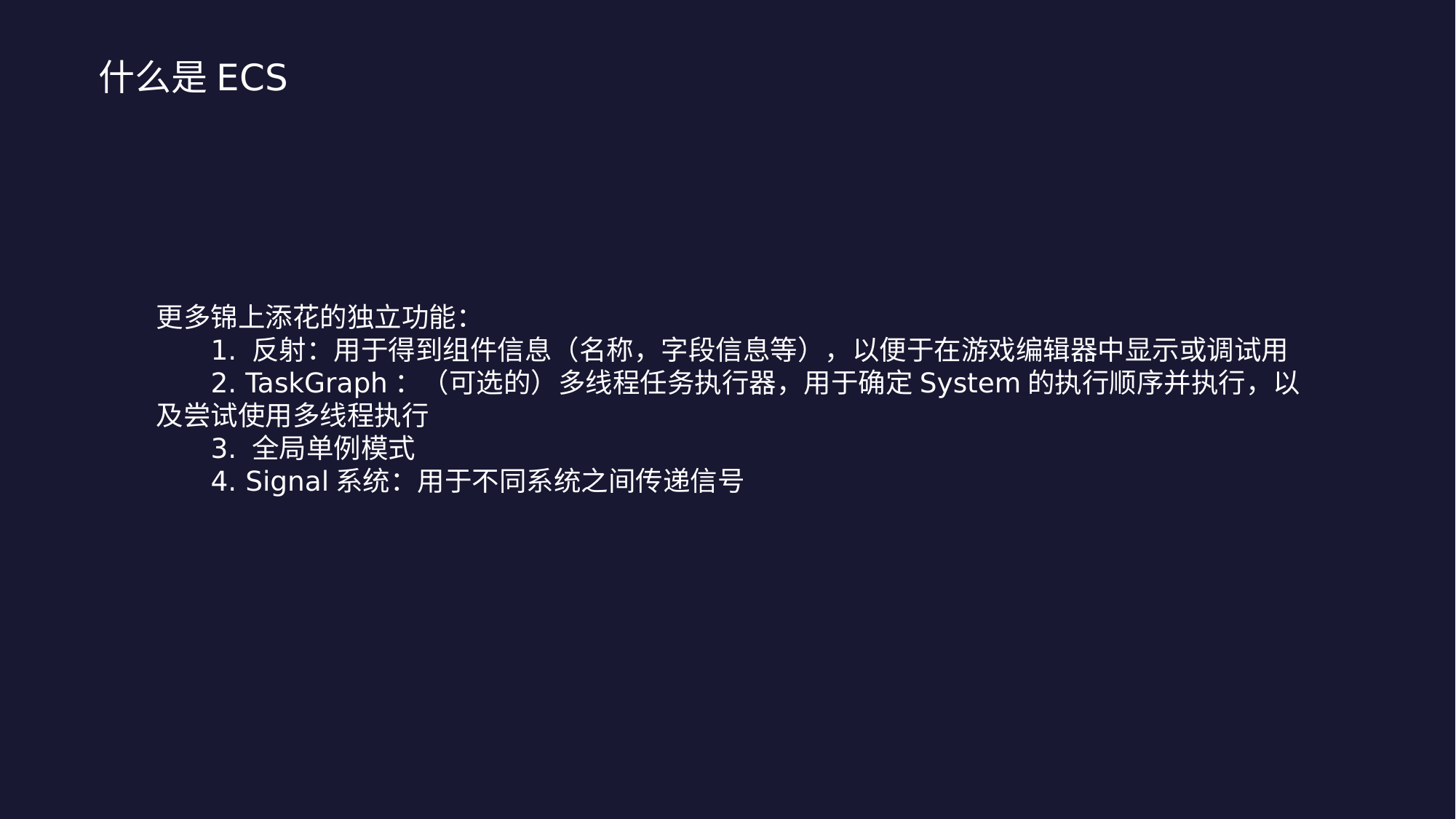

什么是ECS
更多锦上添花的独立功能：
1. 反射：用于得到组件信息（名称，字段信息等），以便于在游戏编辑器中显示或调试用
2. TaskGraph：（可选的）多线程任务执行器，用于确定System的执行顺序并执行，以及尝试使用多线程执行
3. 全局单例模式
4. Signal系统：用于不同系统之间传递信号